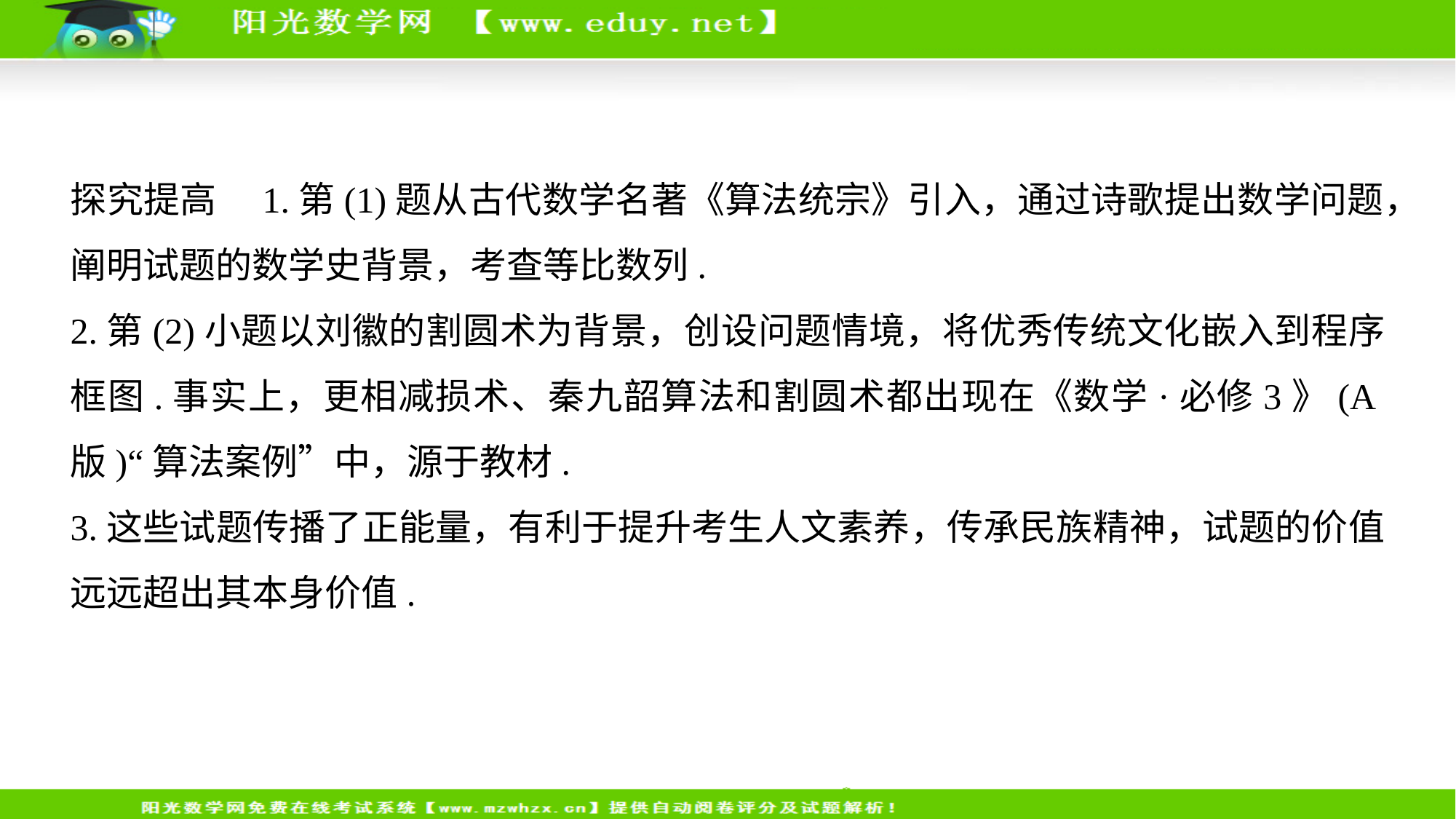

探究提高　1.第(1)题从古代数学名著《算法统宗》引入，通过诗歌提出数学问题，阐明试题的数学史背景，考查等比数列.
2.第(2)小题以刘徽的割圆术为背景，创设问题情境，将优秀传统文化嵌入到程序框图.事实上，更相减损术、秦九韶算法和割圆术都出现在《数学·必修3》(A版)“算法案例”中，源于教材.
3.这些试题传播了正能量，有利于提升考生人文素养，传承民族精神，试题的价值远远超出其本身价值.